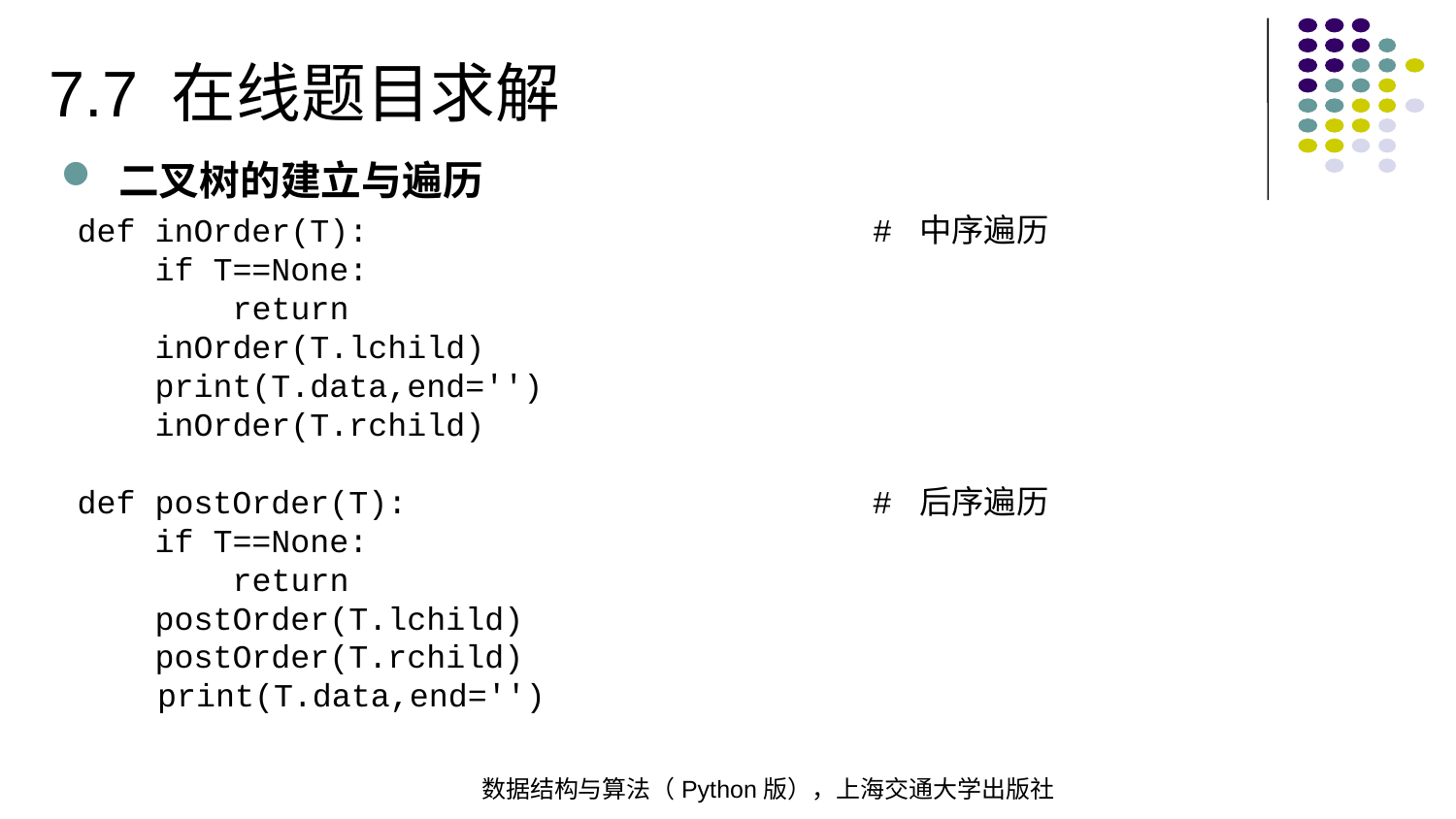

7.7 在线题目求解
二叉树的建立与遍历
def inOrder(T):                          # 中序遍历
    if T==None:
        return
    inOrder(T.lchild)
    print(T.data,end='')
    inOrder(T.rchild)

def postOrder(T):                        # 后序遍历
    if T==None:
        return
    postOrder(T.lchild)
    postOrder(T.rchild)
          print(T.data,end='')